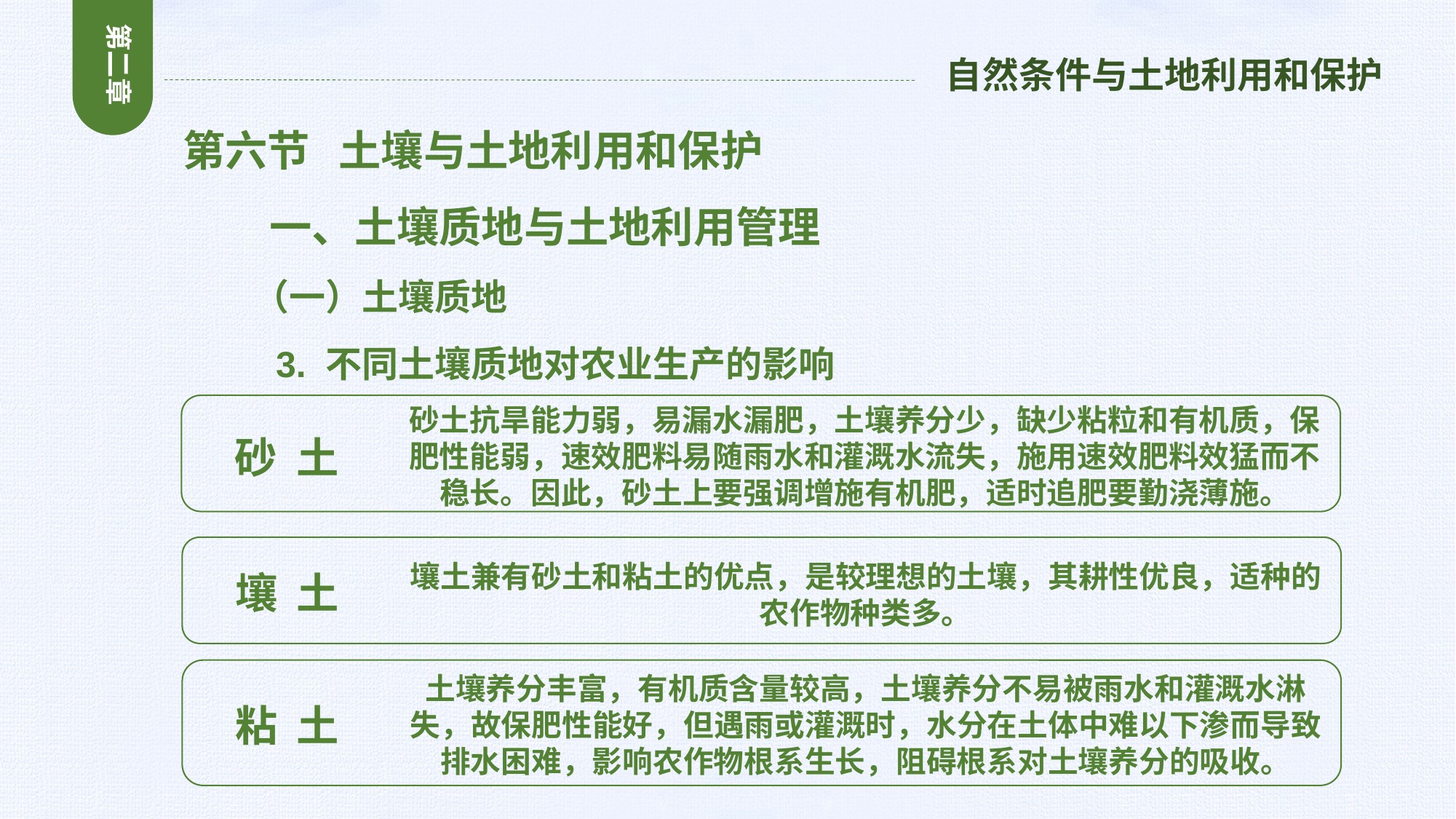

第二章
自然条件与土地利用和保护
 第六节   土壤与土地利用和保护
          一、土壤质地与土地利用管理
       （一）土壤质地
         3. 不同土壤质地对农业生产的影响

砂土抗旱能力弱，易漏水漏肥，土壤养分少，缺少粘粒和有机质，保肥性能弱，速效肥料易随雨水和灌溉水流失，施用速效肥料效猛而不稳长。因此，砂土上要强调增施有机肥，适时追肥要勤浇薄施。
砂  土

壤土兼有砂土和粘土的优点，是较理想的土壤，其耕性优良，适种的农作物种类多。
壤  土

土壤养分丰富，有机质含量较高，土壤养分不易被雨水和灌溉水淋失，故保肥性能好，但遇雨或灌溉时，水分在土体中难以下渗而导致排水困难，影响农作物根系生长，阻碍根系对土壤养分的吸收。
粘  土